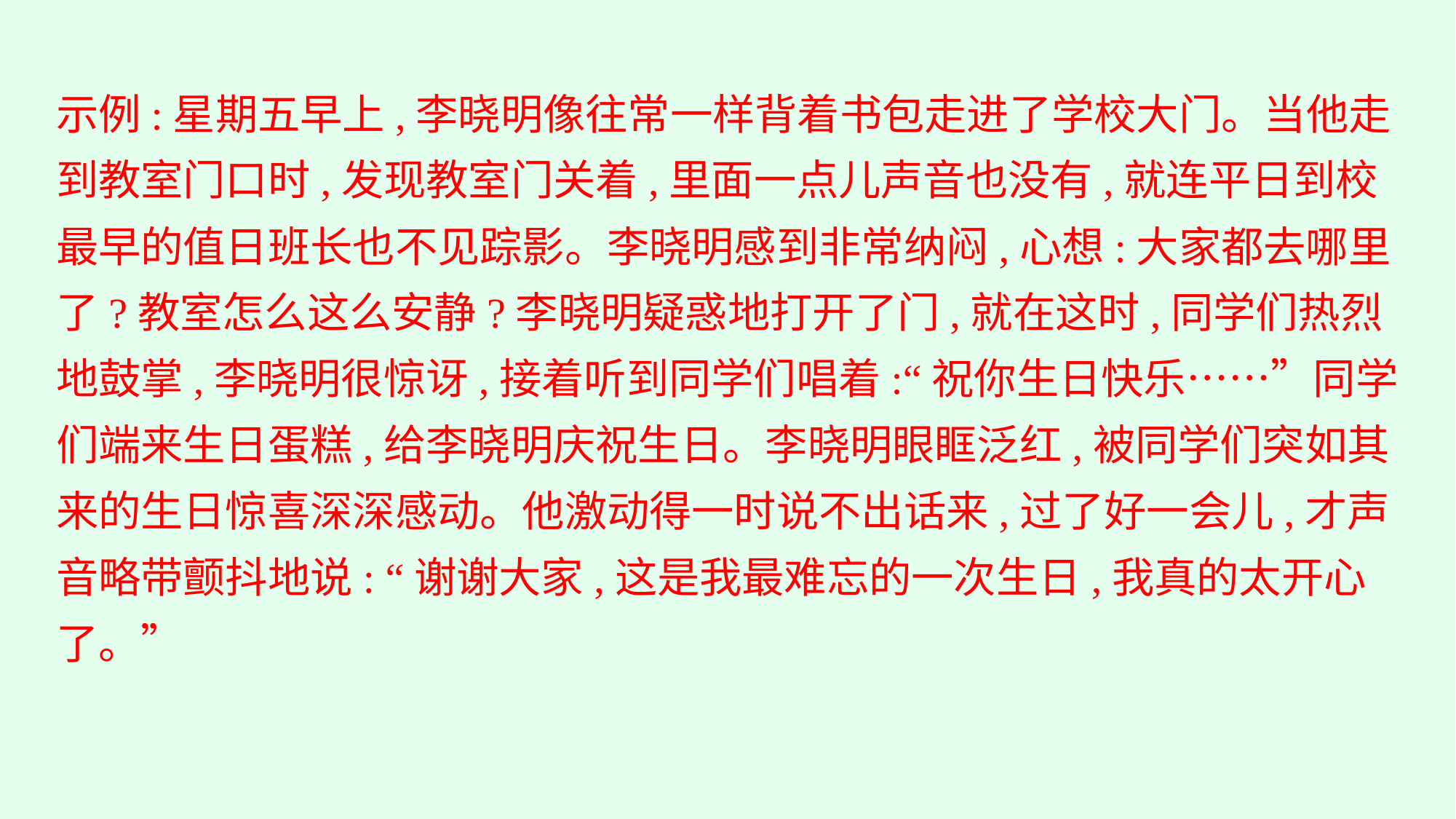

示例:星期五早上,李晓明像往常一样背着书包走进了学校大门。当他走到教室门口时,发现教室门关着,里面一点儿声音也没有,就连平日到校最早的值日班长也不见踪影。李晓明感到非常纳闷,心想:大家都去哪里了?教室怎么这么安静?李晓明疑惑地打开了门,就在这时,同学们热烈地鼓掌,李晓明很惊讶,接着听到同学们唱着:“祝你生日快乐……”同学们端来生日蛋糕,给李晓明庆祝生日。李晓明眼眶泛红,被同学们突如其来的生日惊喜深深感动。他激动得一时说不出话来,过了好一会儿,才声音略带颤抖地说: “谢谢大家,这是我最难忘的一次生日,我真的太开心了。”